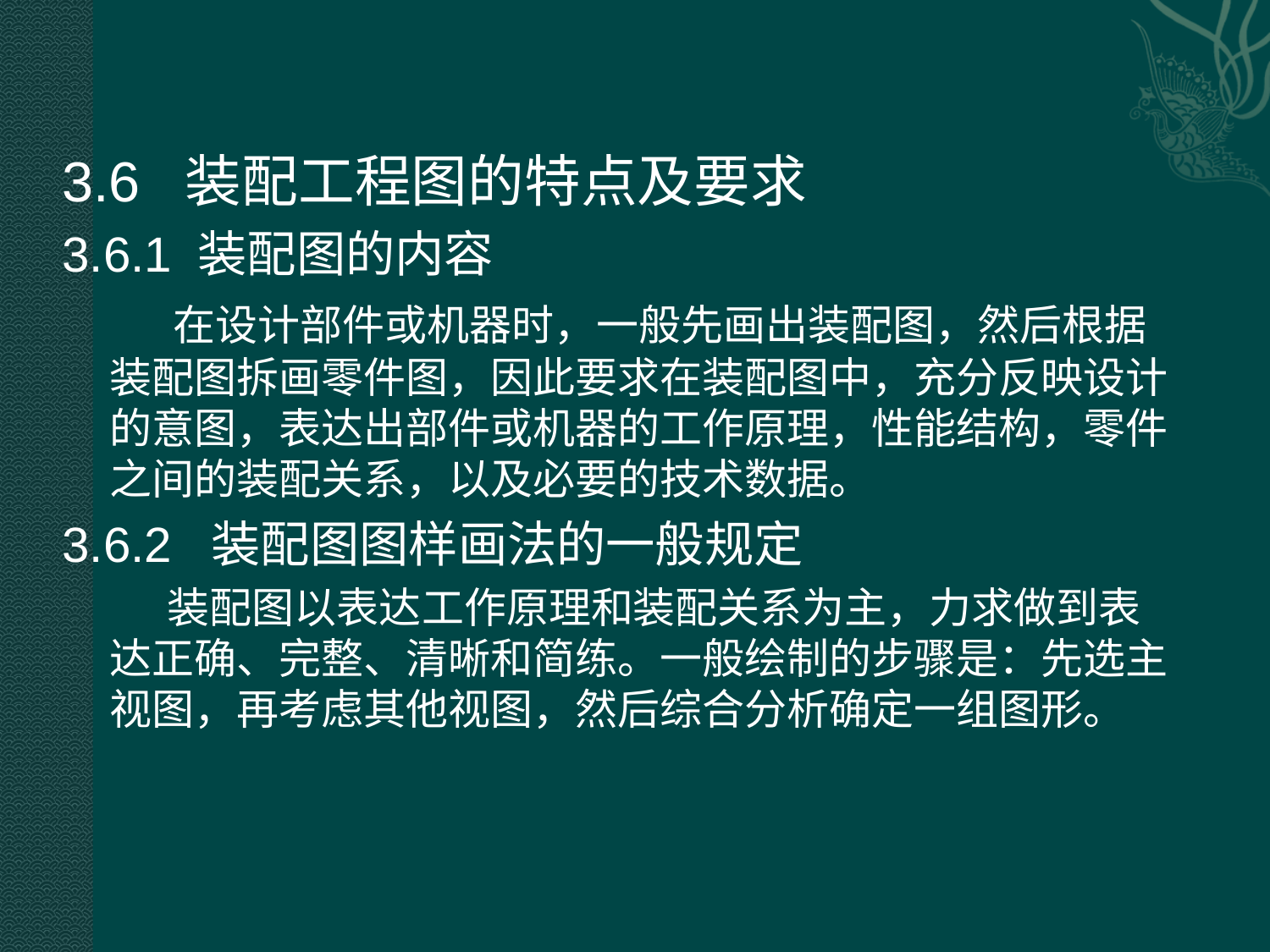

3.6  装配工程图的特点及要求
3.6.1 装配图的内容
         在设计部件或机器时，一般先画出装配图，然后根据装配图拆画零件图，因此要求在装配图中，充分反映设计的意图，表达出部件或机器的工作原理，性能结构，零件之间的装配关系，以及必要的技术数据。
3.6.2  装配图图样画法的一般规定
          装配图以表达工作原理和装配关系为主，力求做到表达正确、完整、清晰和简练。一般绘制的步骤是：先选主视图，再考虑其他视图，然后综合分析确定一组图形。